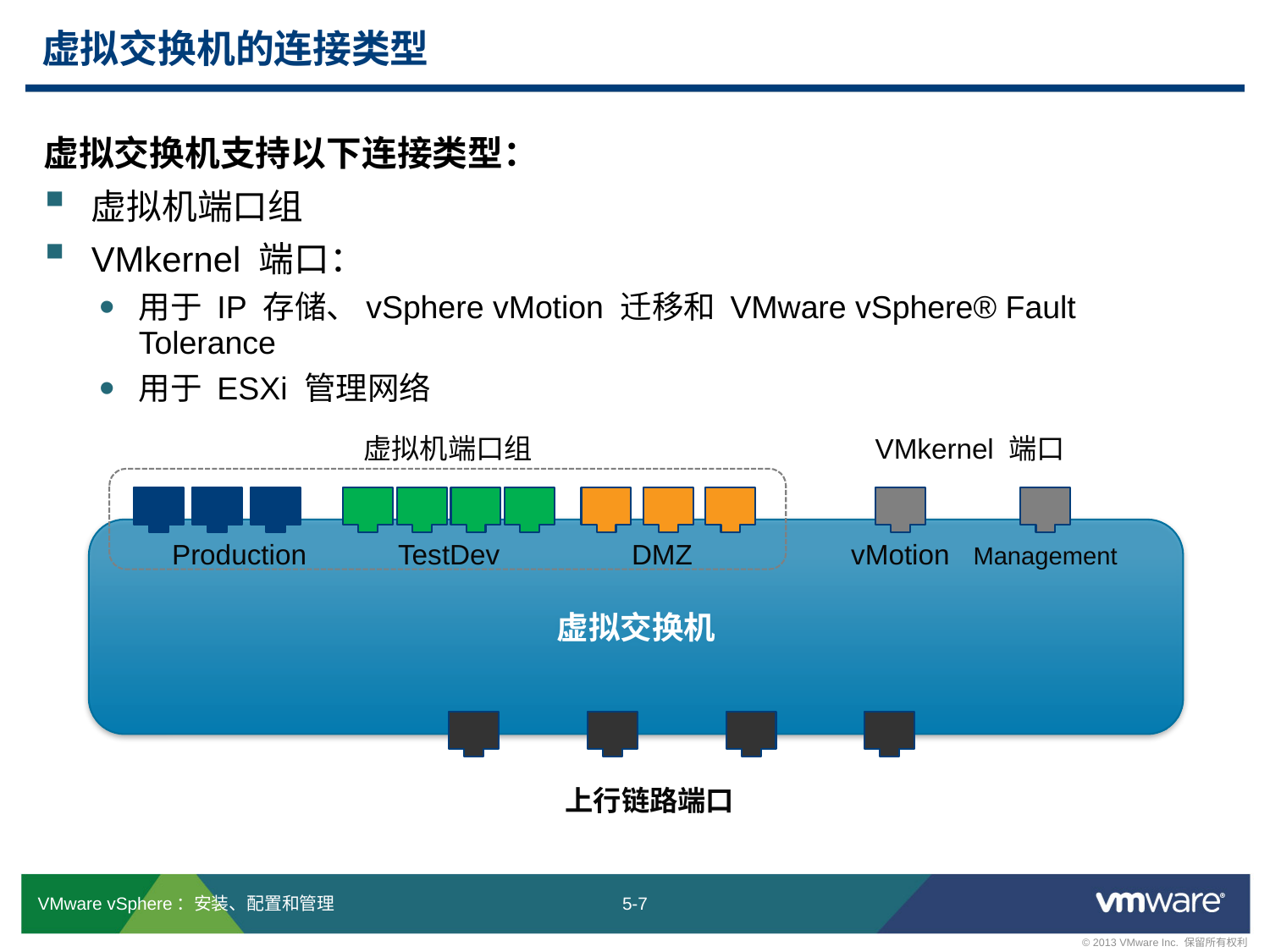

# 虚拟交换机的连接类型
虚拟交换机支持以下连接类型：
虚拟机端口组
VMkernel 端口：
用于 IP 存储、vSphere vMotion 迁移和 VMware vSphere® Fault Tolerance
用于 ESXi 管理网络
虚拟机端口组
VMkernel 端口

虚拟交换机
Production
TestDev
DMZ
vMotion
Management

上行链路端口